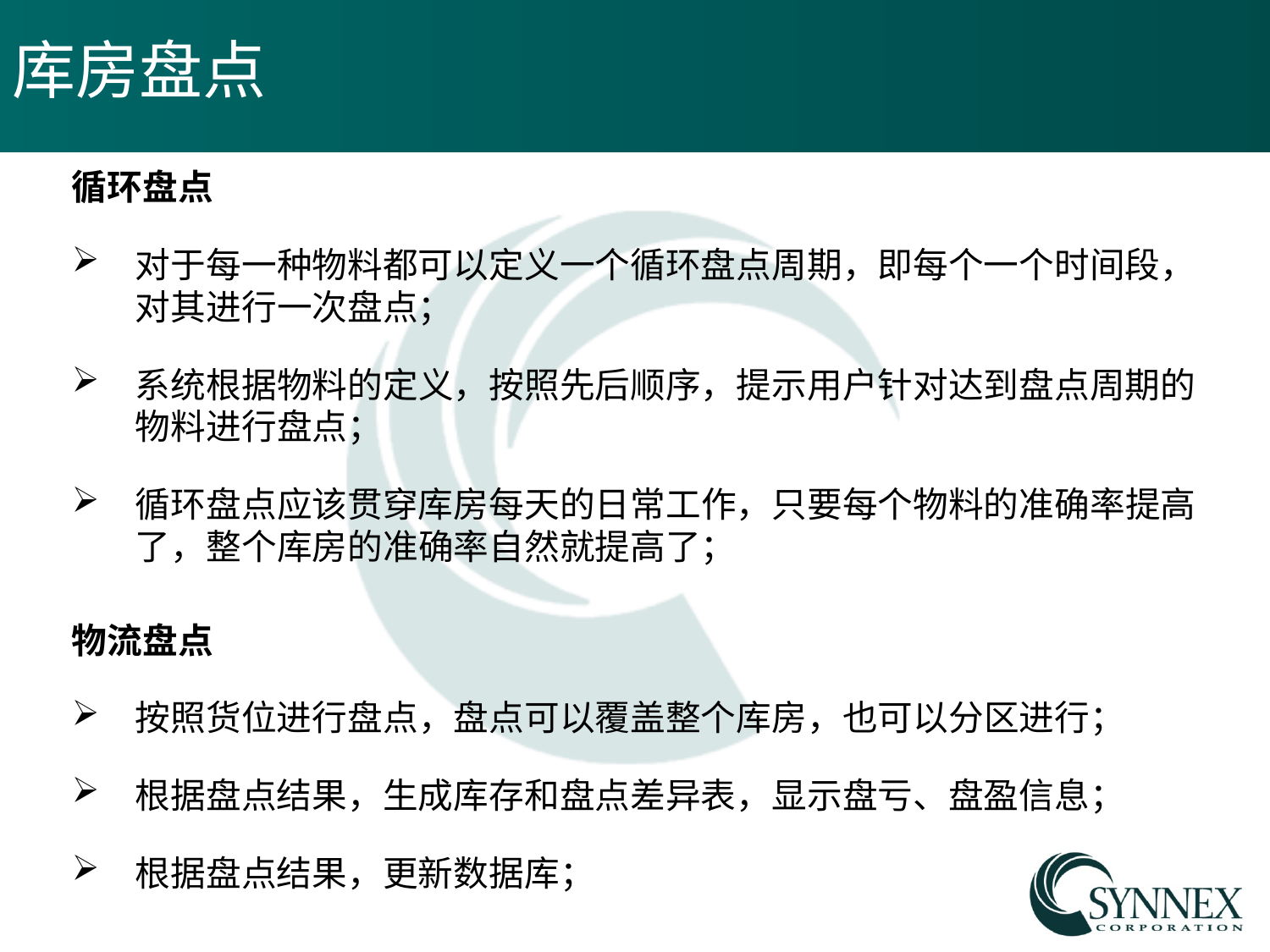

# 库房盘点
循环盘点
对于每一种物料都可以定义一个循环盘点周期，即每个一个时间段，对其进行一次盘点；
系统根据物料的定义，按照先后顺序，提示用户针对达到盘点周期的物料进行盘点；
循环盘点应该贯穿库房每天的日常工作，只要每个物料的准确率提高了，整个库房的准确率自然就提高了；
物流盘点
按照货位进行盘点，盘点可以覆盖整个库房，也可以分区进行；
根据盘点结果，生成库存和盘点差异表，显示盘亏、盘盈信息；
根据盘点结果，更新数据库；